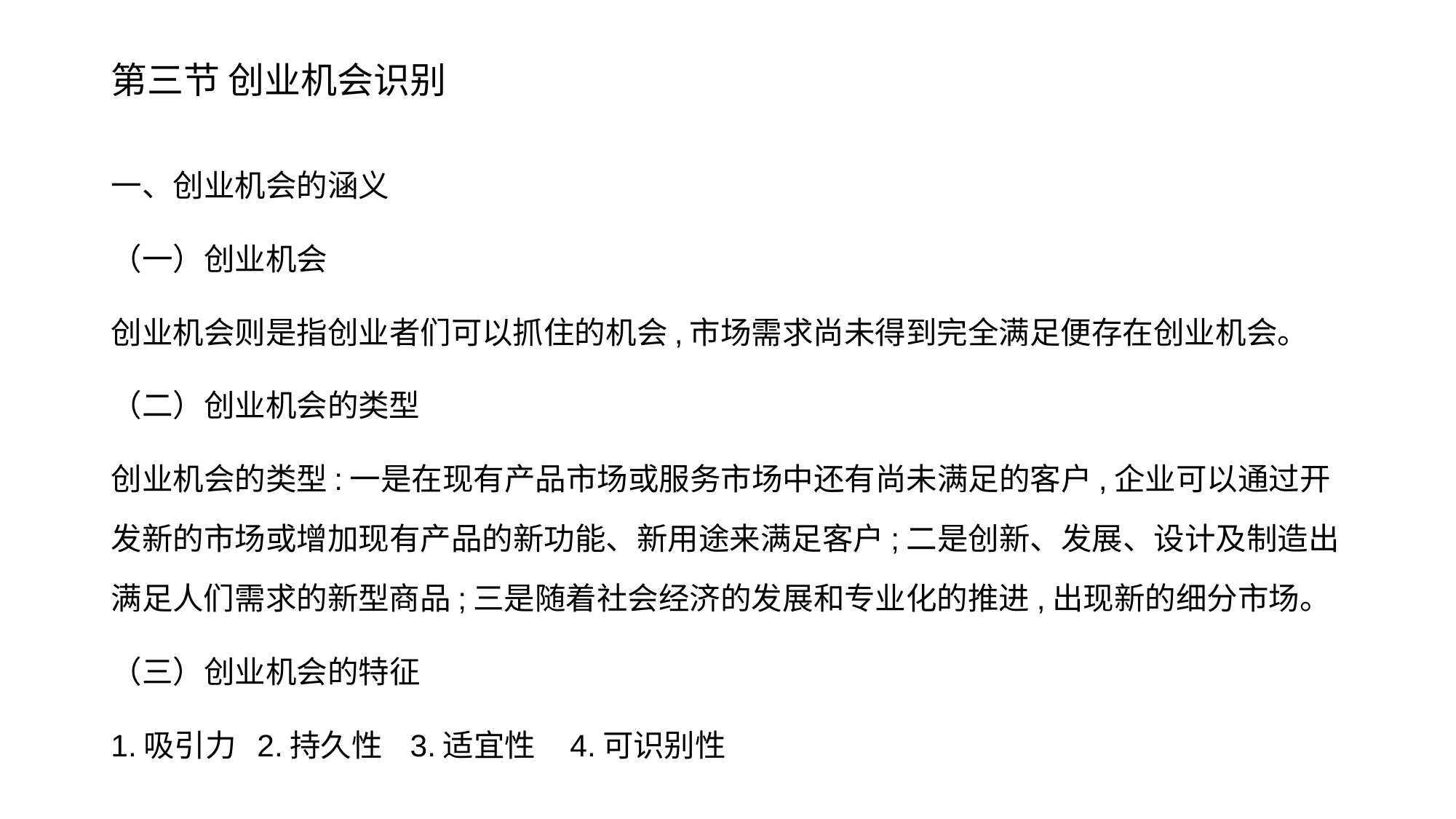

# 第三节 创业机会识别
一、创业机会的涵义
（一）创业机会
创业机会则是指创业者们可以抓住的机会,市场需求尚未得到完全满足便存在创业机会。
（二）创业机会的类型
创业机会的类型:一是在现有产品市场或服务市场中还有尚未满足的客户,企业可以通过开发新的市场或增加现有产品的新功能、新用途来满足客户;二是创新、发展、设计及制造出满足人们需求的新型商品;三是随着社会经济的发展和专业化的推进,出现新的细分市场。
（三）创业机会的特征
1.吸引力  2.持久性   3.适宜性    4.可识别性